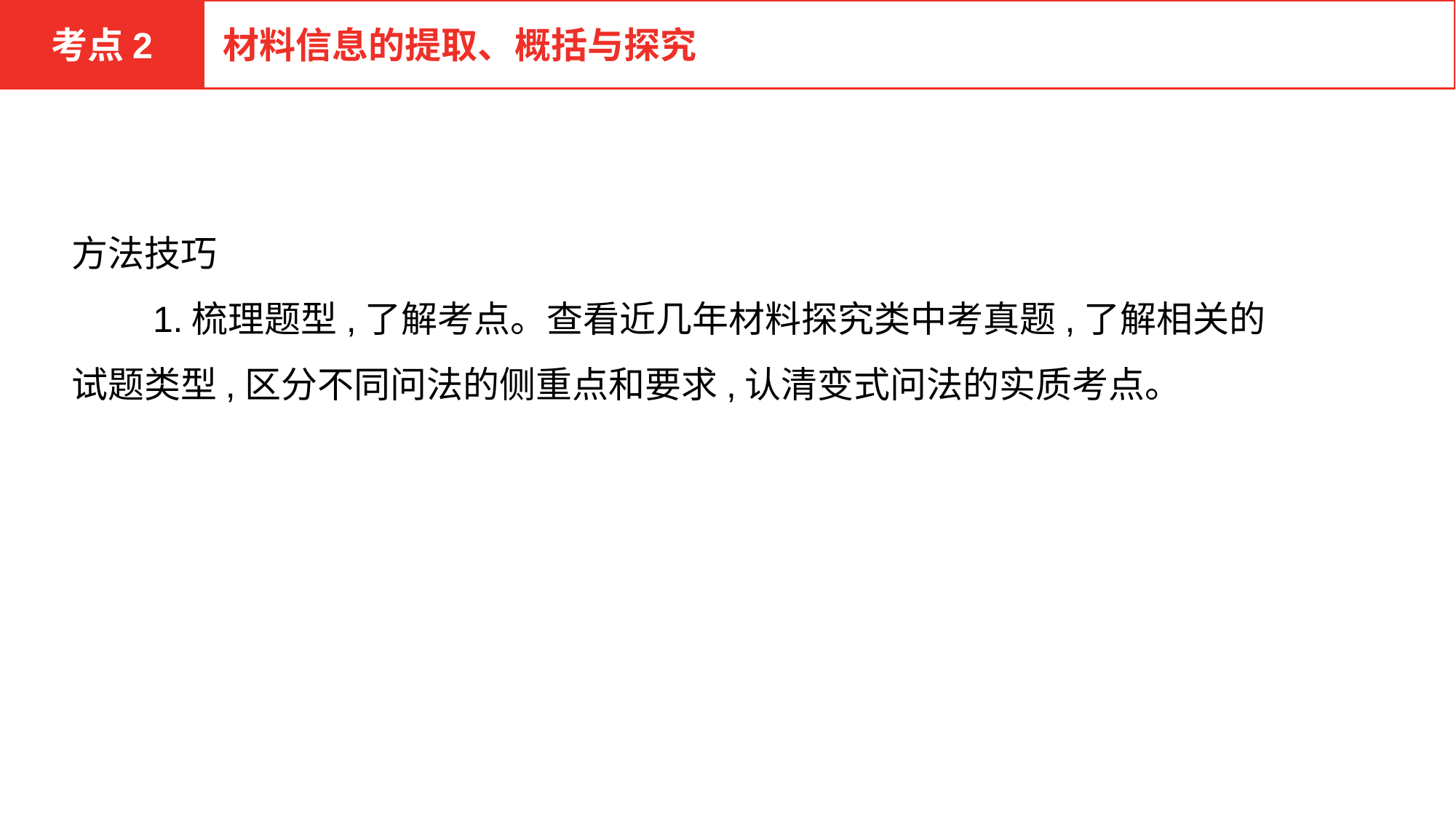

考点2
材料信息的提取、概括与探究
方法技巧
　　1.梳理题型,了解考点。查看近几年材料探究类中考真题,了解相关的试题类型,区分不同问法的侧重点和要求,认清变式问法的实质考点。